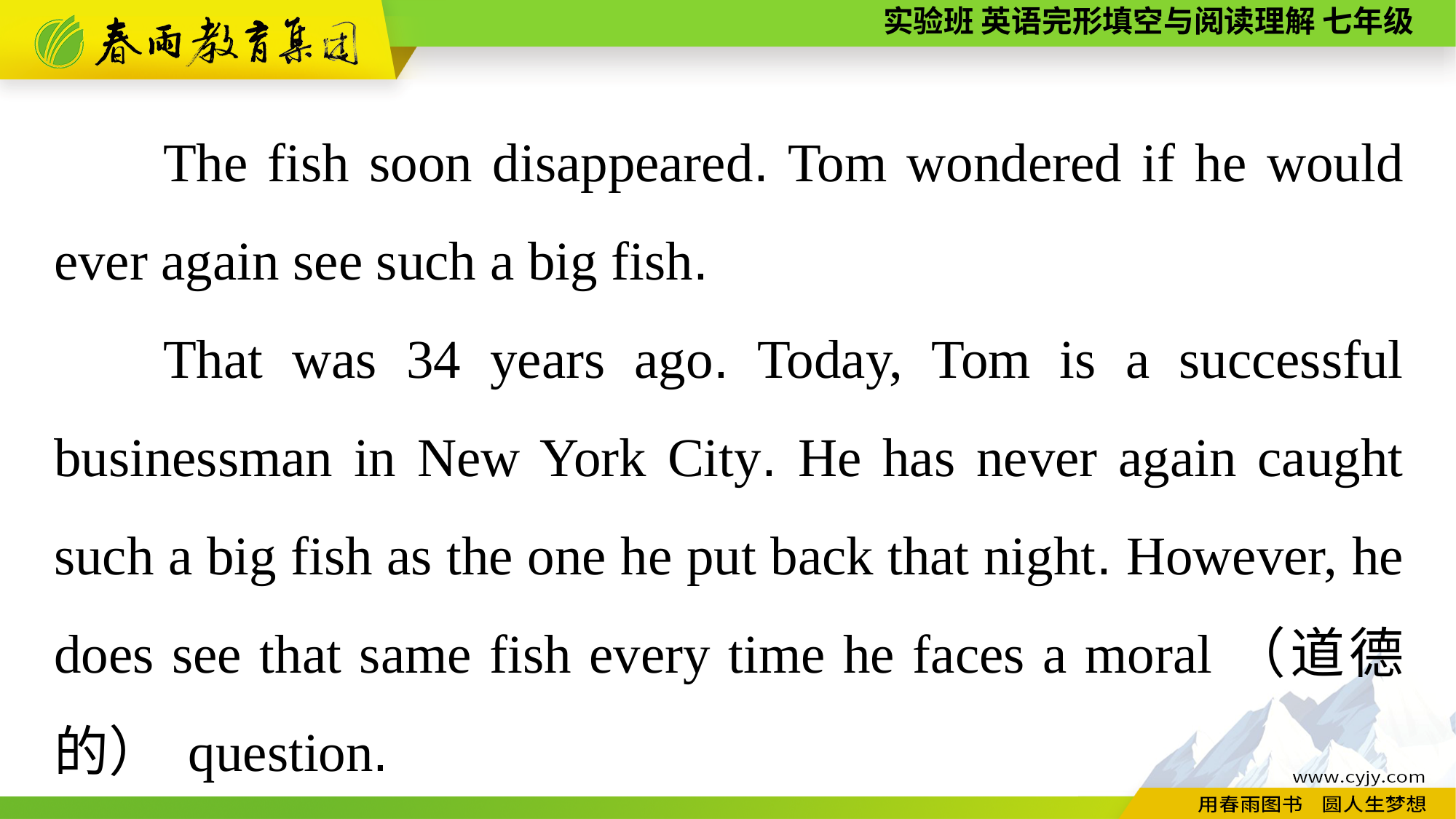

The fish soon disappeared. Tom wondered if he would ever again see such a big fish.
That was 34 years ago. Today, Tom is a successful businessman in New York City. He has never again caught such a big fish as the one he put back that night. However, he does see that same fish every time he faces a moral（道德的） question.